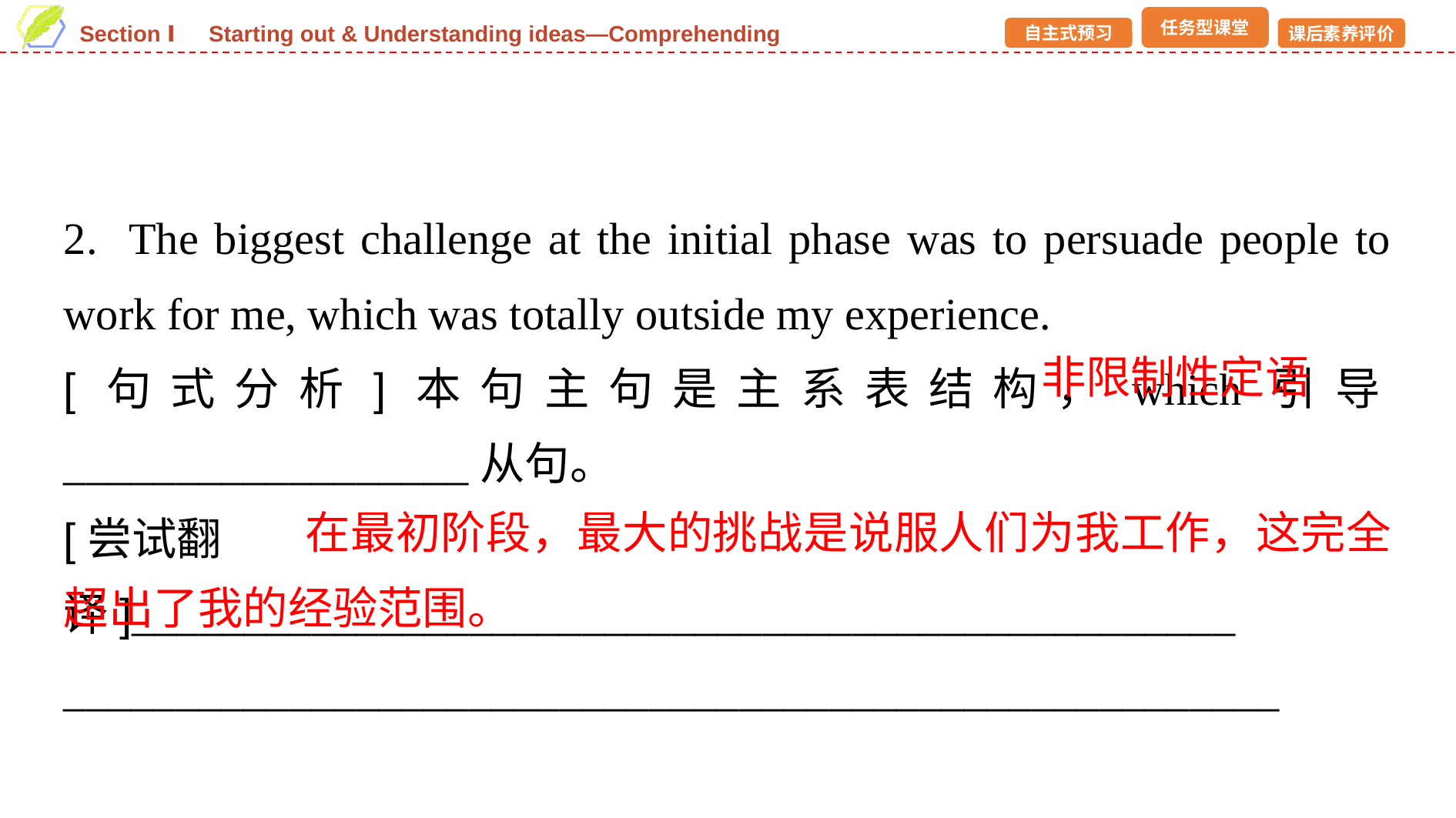

2.  The biggest challenge at the initial phase was to persuade people to work for me, which was totally outside my experience.
[句式分析]本句主句是主系表结构，which引导__________________从句。
[尝试翻译]_________________________________________________ ______________________________________________________
非限制性定语
                      在最初阶段，最大的挑战是说服人们为我工作，这完全超出了我的经验范围。